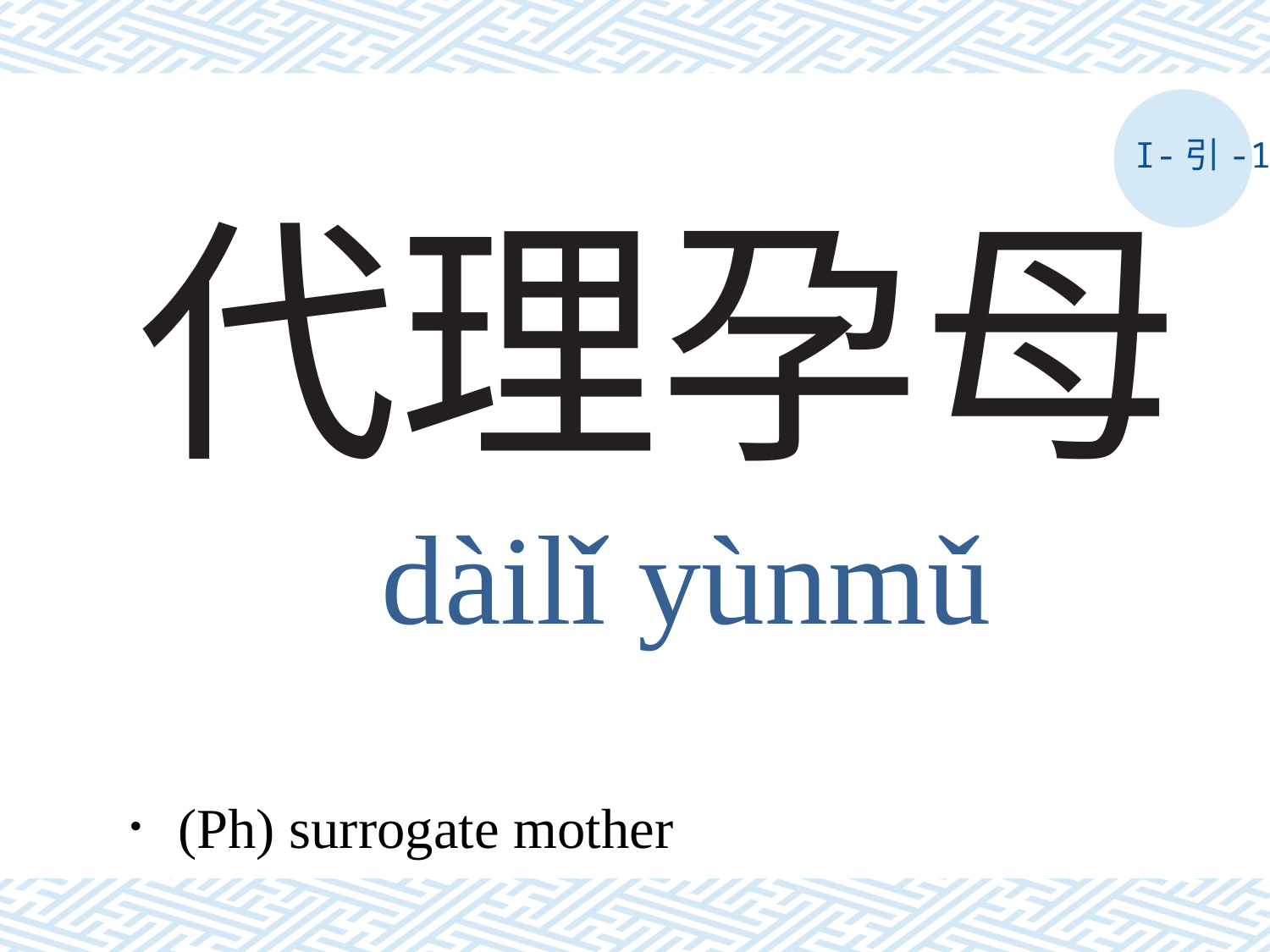

I-引-1

# 代理孕母
dàilǐ yùnmǔ
．(Ph) surrogate mother